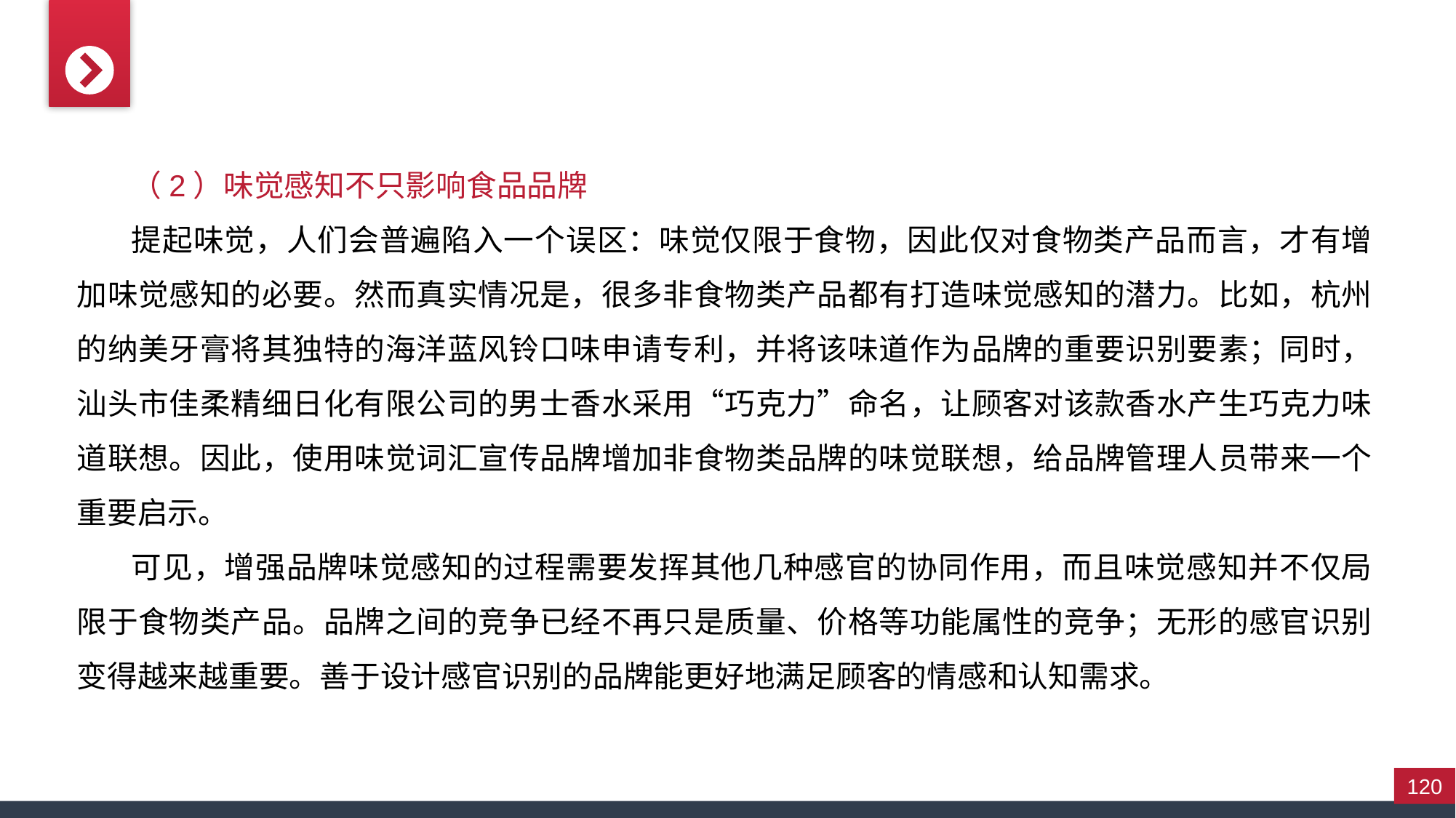

（2）味觉感知不只影响食品品牌
提起味觉，人们会普遍陷入一个误区：味觉仅限于食物，因此仅对食物类产品而言，才有增加味觉感知的必要。然而真实情况是，很多非食物类产品都有打造味觉感知的潜力。比如，杭州的纳美牙膏将其独特的海洋蓝风铃口味申请专利，并将该味道作为品牌的重要识别要素；同时，汕头市佳柔精细日化有限公司的男士香水采用“巧克力”命名，让顾客对该款香水产生巧克力味道联想。因此，使用味觉词汇宣传品牌增加非食物类品牌的味觉联想，给品牌管理人员带来一个重要启示。
可见，增强品牌味觉感知的过程需要发挥其他几种感官的协同作用，而且味觉感知并不仅局限于食物类产品。品牌之间的竞争已经不再只是质量、价格等功能属性的竞争；无形的感官识别变得越来越重要。善于设计感官识别的品牌能更好地满足顾客的情感和认知需求。